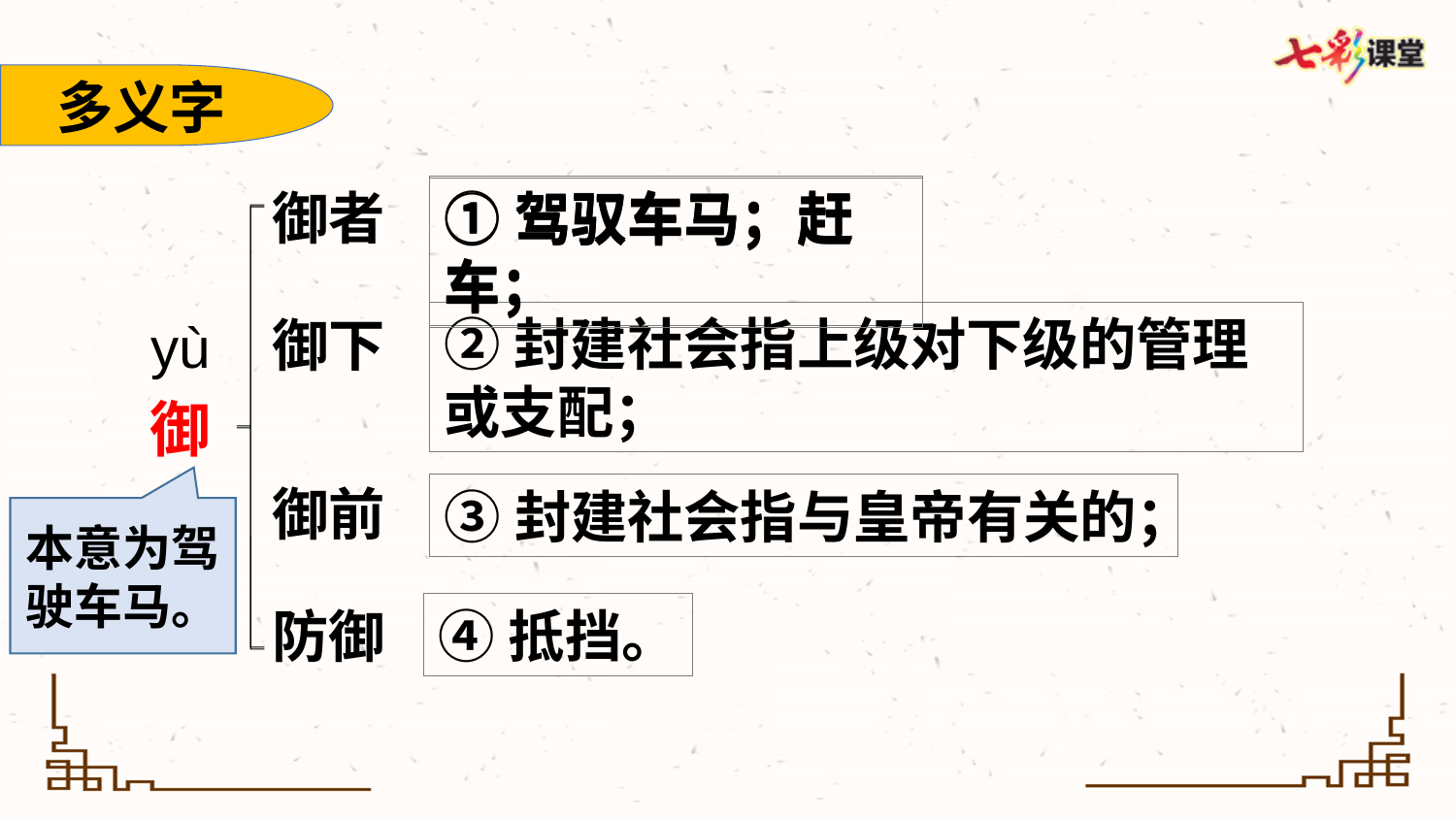

多义字
御者
①驾驭车马；赶车；
①驾驭车马；赶车；

御下
②封建社会指上级对下级的管理或支配；
yù
御
御前
③封建社会指与皇帝有关的；
本意为驾驶车马。
防御
④抵挡。